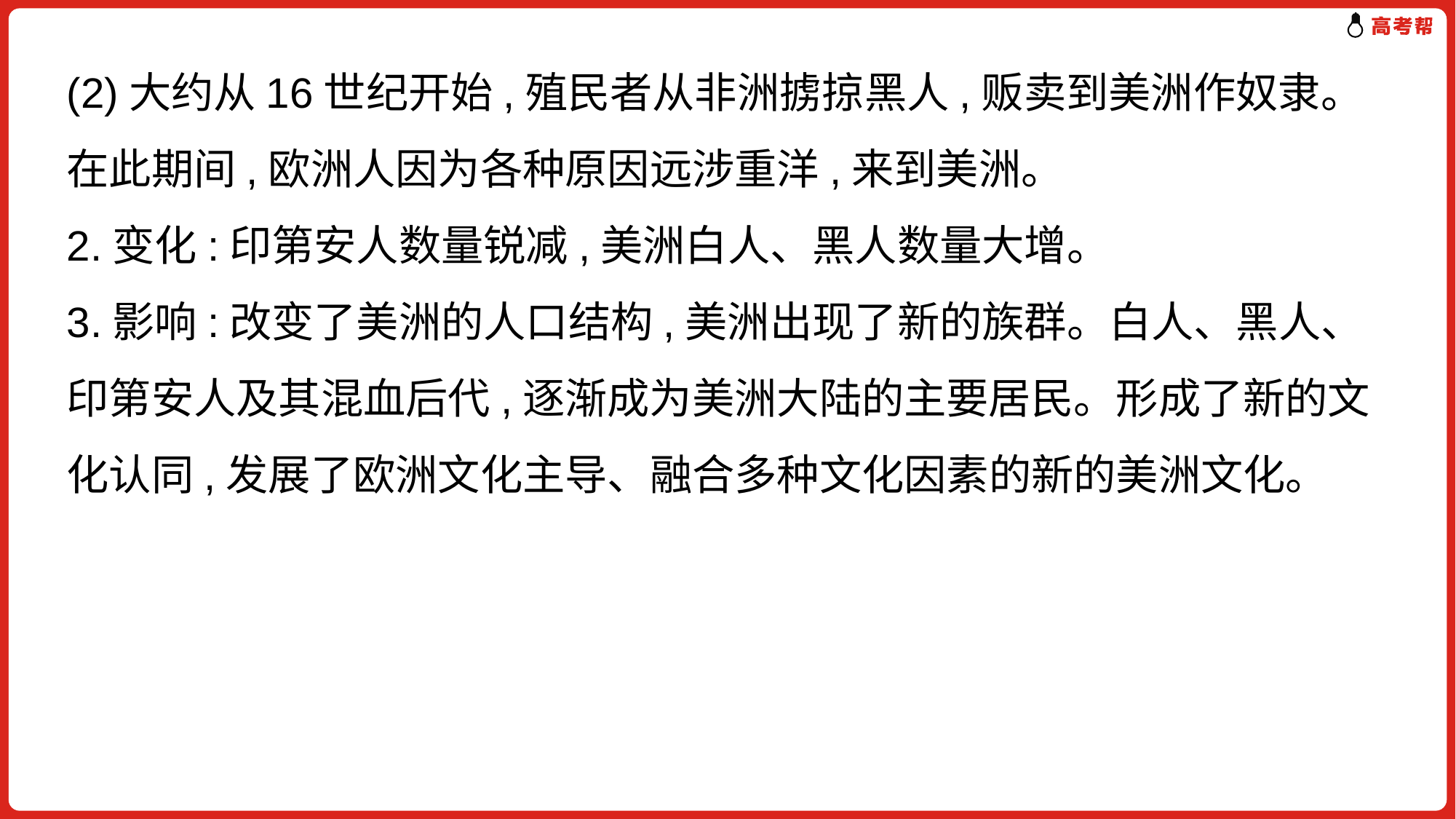

(2)大约从16世纪开始,殖民者从非洲掳掠黑人,贩卖到美洲作奴隶。在此期间,欧洲人因为各种原因远涉重洋,来到美洲。
2.变化:印第安人数量锐减,美洲白人、黑人数量大增。
3.影响:改变了美洲的人口结构,美洲出现了新的族群。白人、黑人、印第安人及其混血后代,逐渐成为美洲大陆的主要居民。形成了新的文化认同,发展了欧洲文化主导、融合多种文化因素的新的美洲文化。